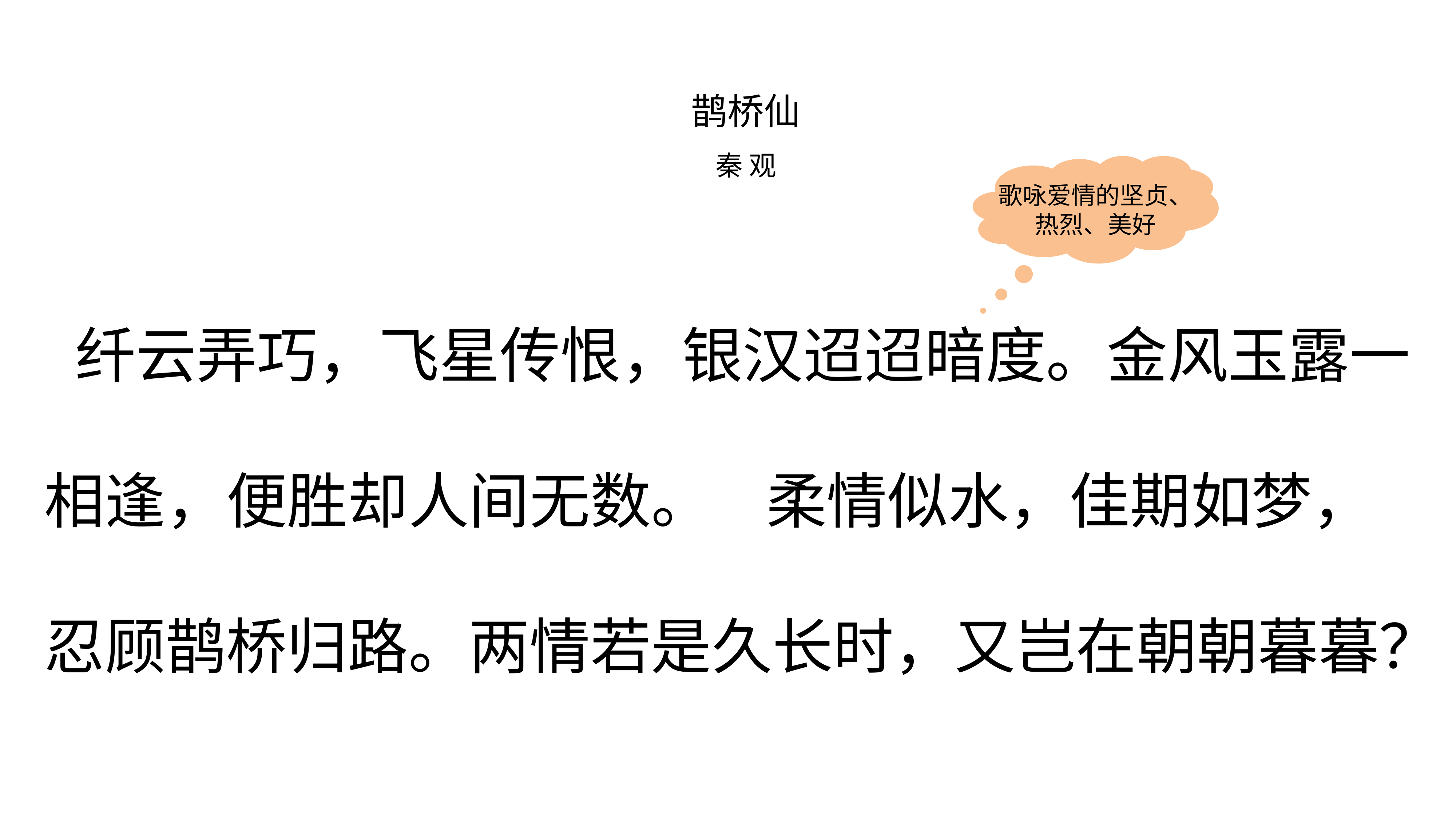

鹊桥仙
秦 观

歌咏爱情的坚贞、
热烈、美好
    纤云弄巧，飞星传恨，银汉迢迢暗度。金风玉露一相逢，便胜却人间无数。    柔情似水，佳期如梦，忍顾鹊桥归路。两情若是久长时，又岂在朝朝暮暮？